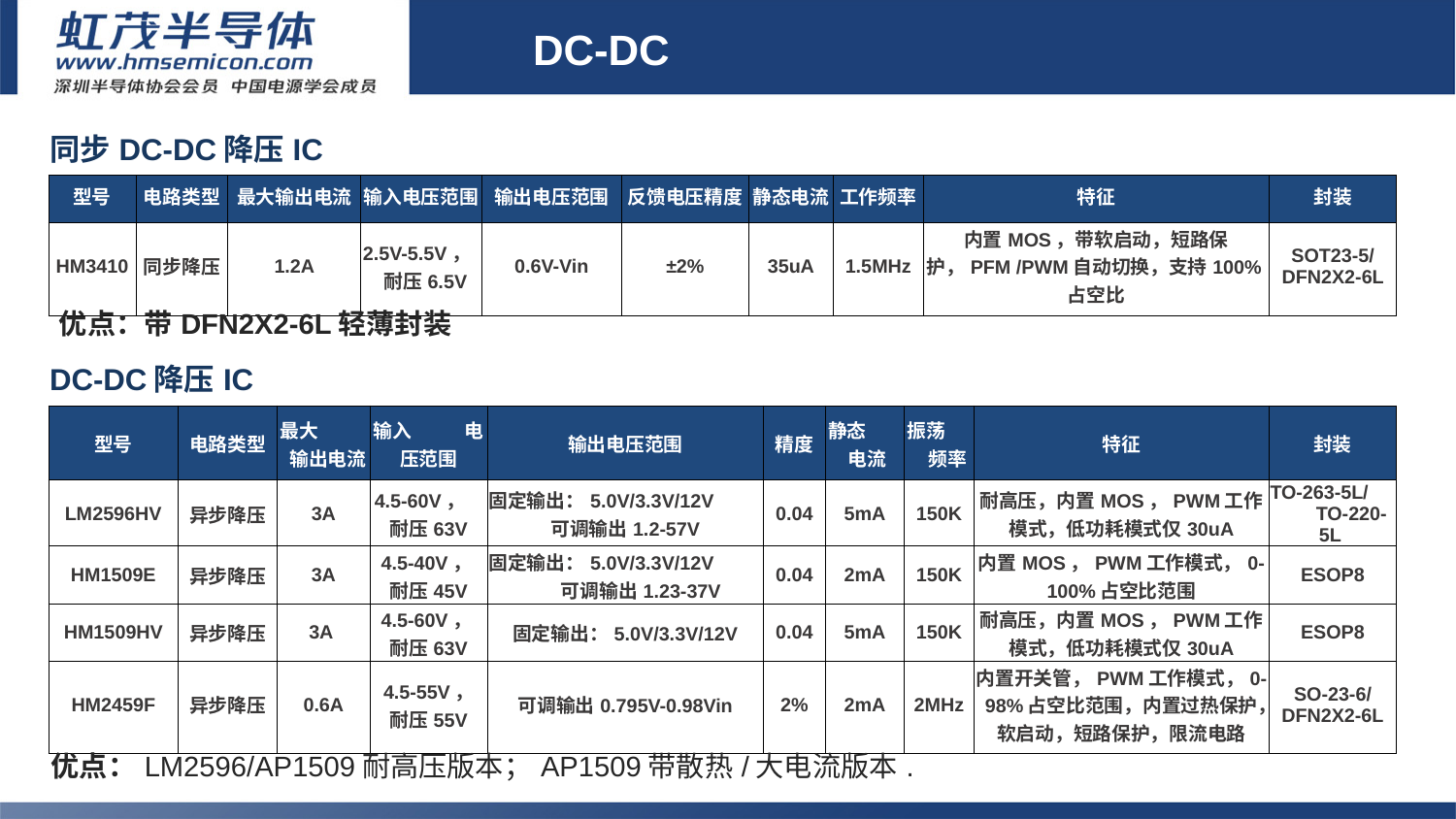

DC-DC
| 同步DC-DC降压IC |  |  |  |  |  |  |  |  |  |
| --- | --- | --- | --- | --- | --- | --- | --- | --- | --- |
| 型号 | 电路类型 | 最大输出电流 | 输入电压范围 | 输出电压范围 | 反馈电压精度 | 静态电流 | 工作频率 | 特征 | 封装 |
| HM3410 | 同步降压 | 1.2A | 2.5V-5.5V， 耐压6.5V | 0.6V-Vin | ±2% | 35uA | 1.5MHz | 内置MOS，带软启动，短路保护，PFM /PWM自动切换，支持100%占空比 | SOT23-5/ DFN2X2-6L |
# DC-DC
优点：带DFN2X2-6L轻薄封装

| DC-DC降压IC |  |  |  |  |  |  |  |  |  |
| --- | --- | --- | --- | --- | --- | --- | --- | --- | --- |
| 型号 | 电路类型 | 最大 输出电流 | 输入 电压范围 | 输出电压范围 | 精度 | 静态 电流 | 振荡 频率 | 特征 | 封装 |
| LM2596HV | 异步降压 | 3A | 4.5-60V， 耐压63V | 固定输出：5.0V/3.3V/12V 可调输出1.2-57V | 0.04 | 5mA | 150K | 耐高压，内置MOS，PWM工作模式，低功耗模式仅30uA | TO-263-5L/ TO-220-5L |
| HM1509E | 异步降压 | 3A | 4.5-40V， 耐压45V | 固定输出：5.0V/3.3V/12V 可调输出1.23-37V | 0.04 | 2mA | 150K | 内置MOS，PWM工作模式，0-100%占空比范围 | ESOP8 |
| HM1509HV | 异步降压 | 3A | 4.5-60V， 耐压63V | 固定输出：5.0V/3.3V/12V | 0.04 | 5mA | 150K | 耐高压，内置MOS，PWM工作模式，低功耗模式仅30uA | ESOP8 |
| HM2459F | 异步降压 | 0.6A | 4.5-55V， 耐压55V | 可调输出0.795V-0.98Vin | 2% | 2mA | 2MHz | 内置开关管，PWM工作模式，0-98%占空比范围，内置过热保护，软启动，短路保护，限流电路 | SO-23-6/ DFN2X2-6L |

优点：LM2596/AP1509耐高压版本；AP1509带散热/大电流版本.